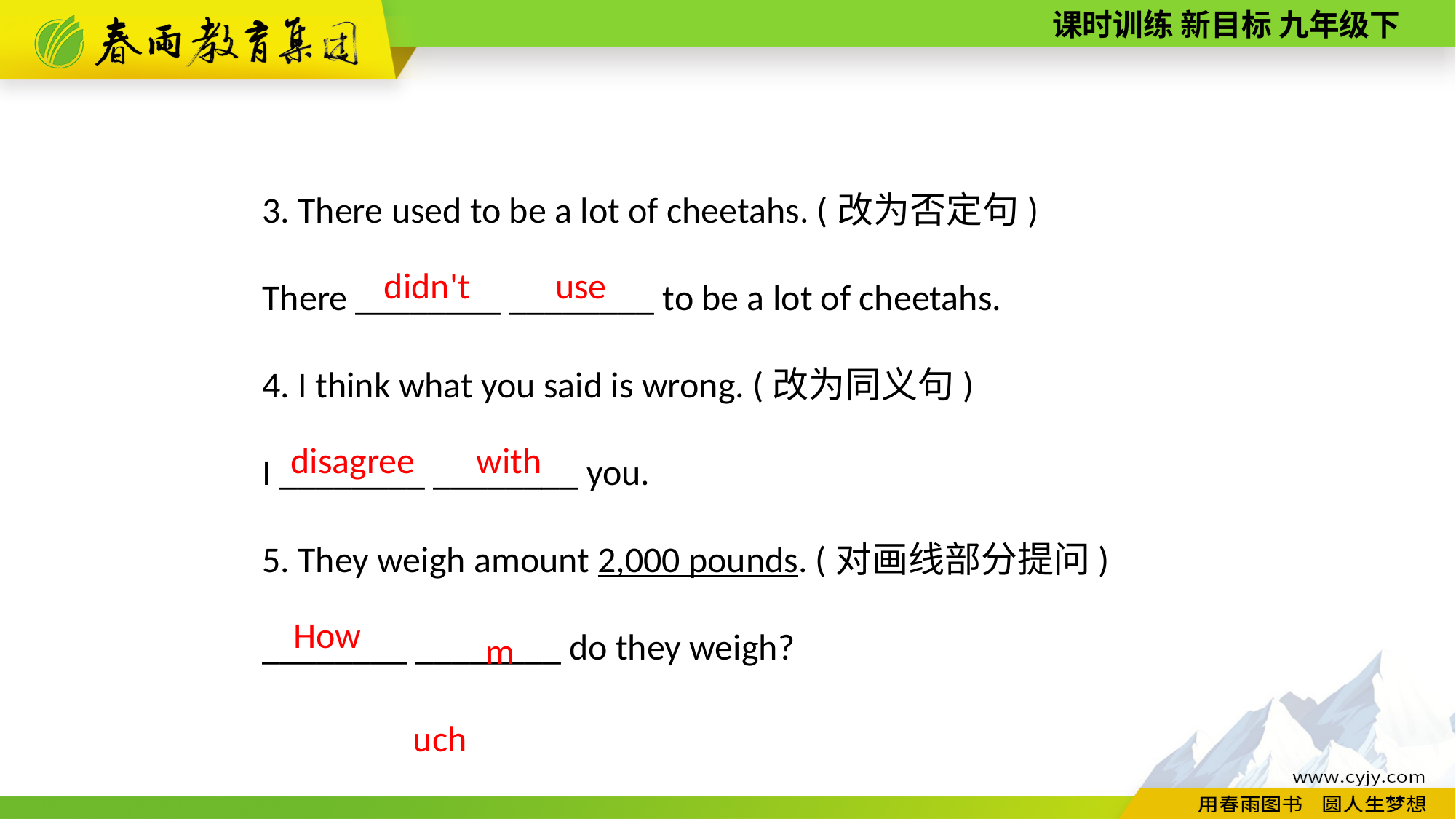

3. There used to be a lot of cheetahs. (改为否定句)
There ________ ________ to be a lot of cheetahs.
4. I think what you said is wrong. (改为同义句)
I ________ ________ you.
5. They weigh amount 2,000 pounds. (对画线部分提问)
________ ________ do they weigh?
didn't
use
disagree
with
much
How